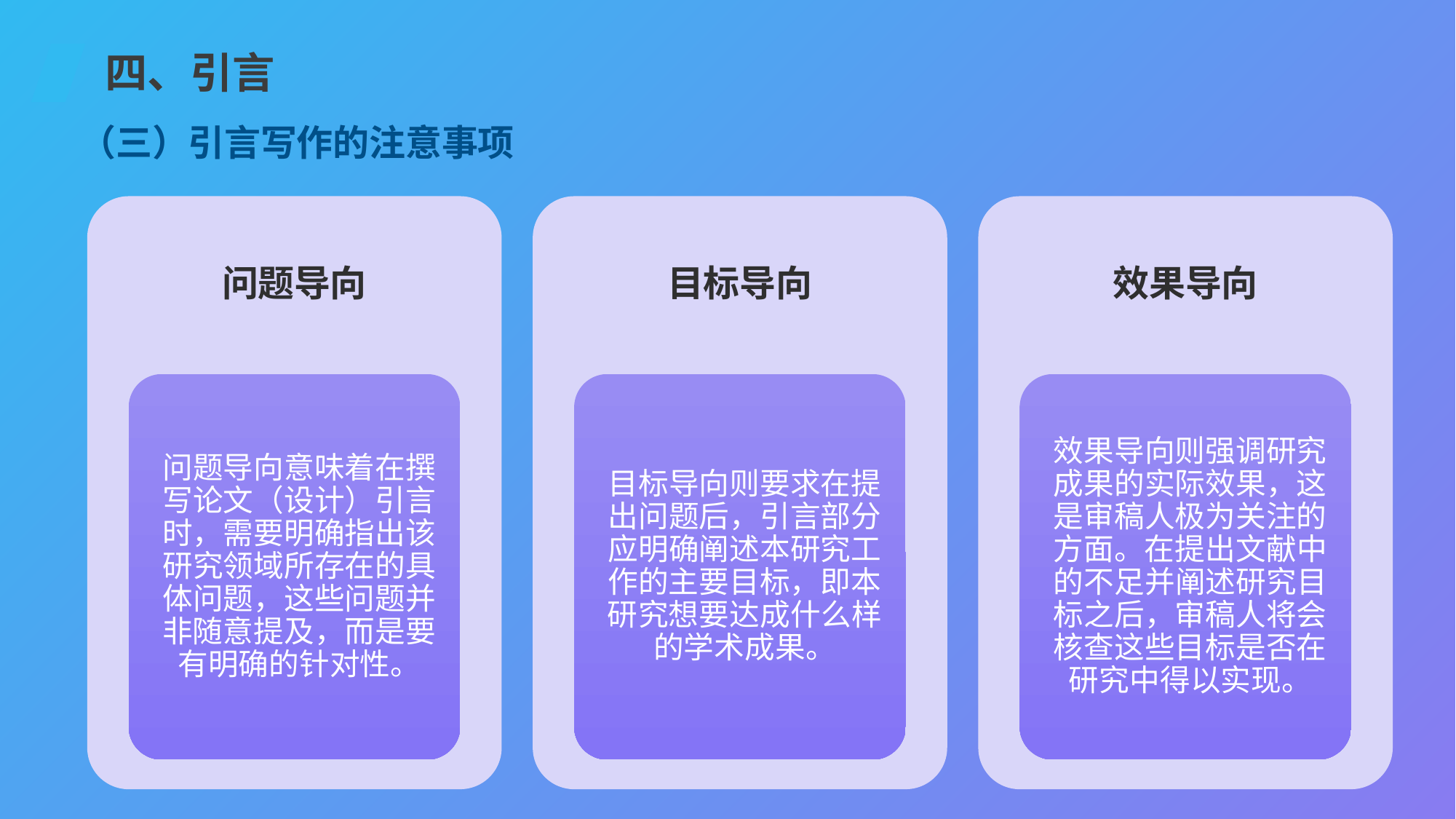

四、引言
（三）引言写作的注意事项
问题导向
问题导向意味着在撰写论文（设计）引言时，需要明确指出该研究领域所存在的具体问题，这些问题并非随意提及，而是要有明确的针对性。
目标导向
目标导向则要求在提出问题后，引言部分应明确阐述本研究工作的主要目标，即本研究想要达成什么样的学术成果。
效果导向
效果导向则强调研究成果的实际效果，这是审稿人极为关注的方面。在提出文献中的不足并阐述研究目标之后，审稿人将会核查这些目标是否在研究中得以实现。